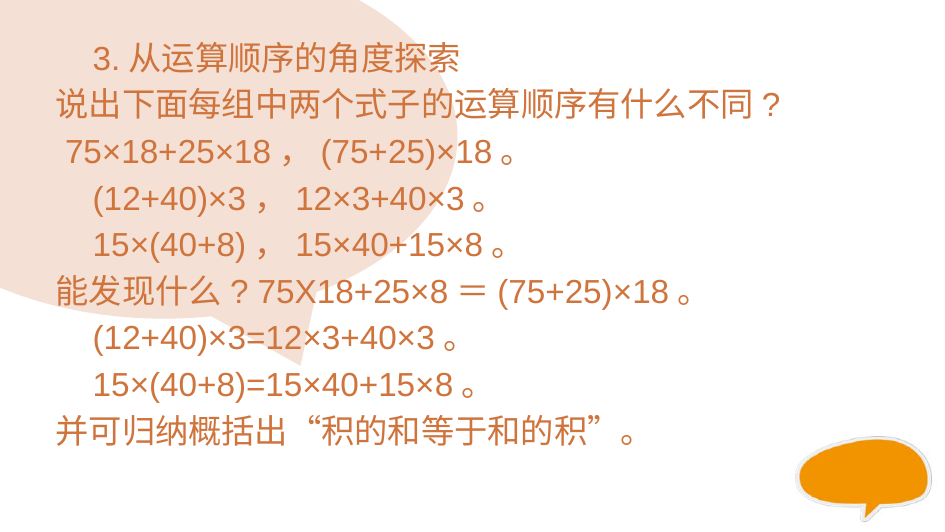

#
    3.从运算顺序的角度探索
说出下面每组中两个式子的运算顺序有什么不同?
 75×18+25×18，(75+25)×18。
    (12+40)×3，12×3+40×3。
    15×(40+8)，15×40+15×8。
能发现什么? 75X18+25×8＝(75+25)×18。
    (12+40)×3=12×3+40×3。
    15×(40+8)=15×40+15×8。
并可归纳概括出“积的和等于和的积”。